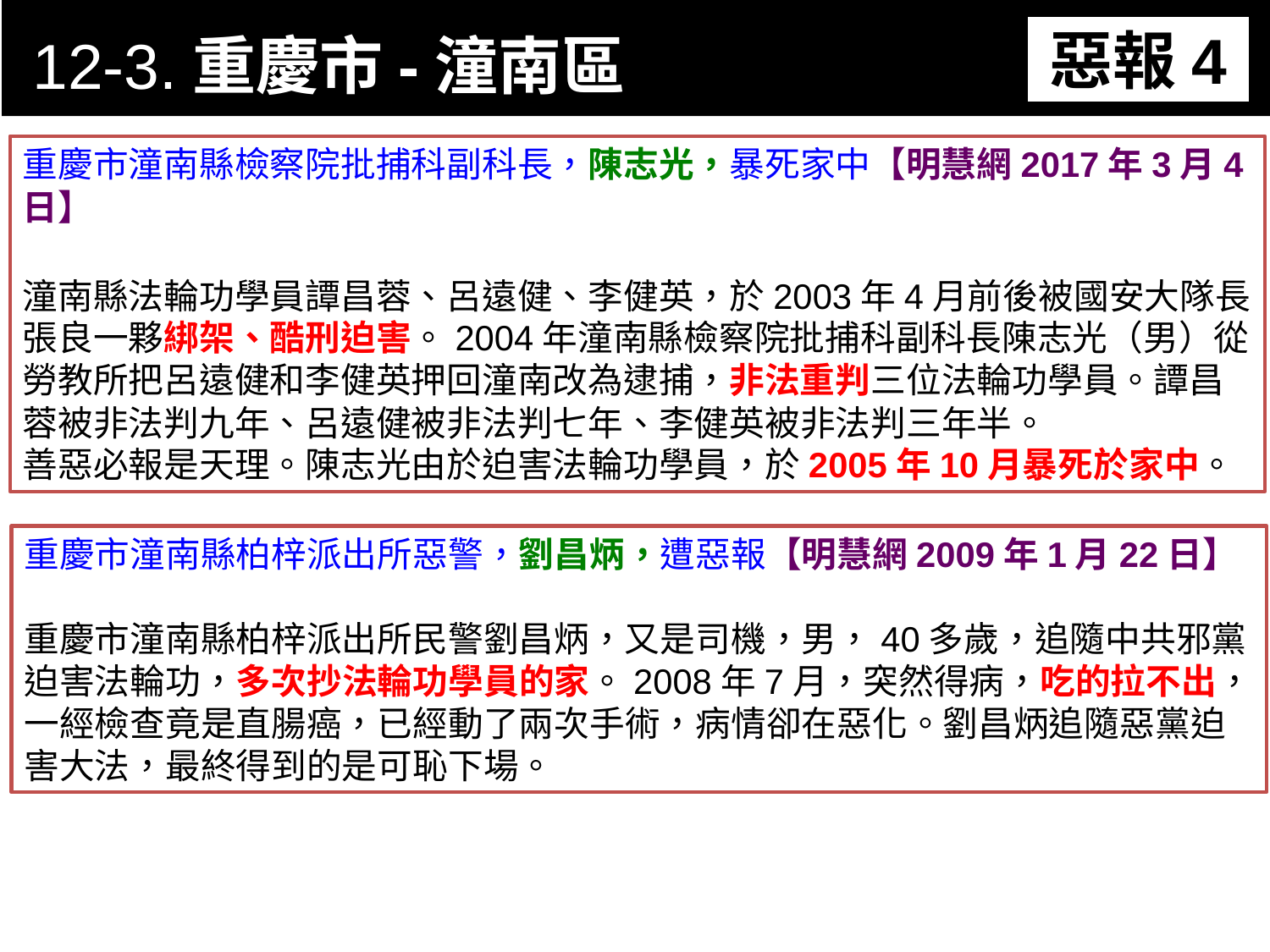

12-3.重慶市-潼南區
惡報4
11-3. XX市官員惡報實例
重慶市潼南縣檢察院批捕科副科長，陳志光，暴死家中【明慧網2017年3月4日】

潼南縣法輪功學員譚昌蓉、呂遠健、李健英，於2003年4月前後被國安大隊長張良一夥綁架、酷刑迫害。2004年潼南縣檢察院批捕科副科長陳志光（男）從勞教所把呂遠健和李健英押回潼南改為逮捕，非法重判三位法輪功學員。譚昌蓉被非法判九年、呂遠健被非法判七年、李健英被非法判三年半。
善惡必報是天理。陳志光由於迫害法輪功學員，於2005年10月暴死於家中。
重慶市潼南縣柏梓派出所惡警，劉昌炳，遭惡報【明慧網2009年1月22日】

重慶市潼南縣柏梓派出所民警劉昌炳，又是司機，男，40多歲，追隨中共邪黨迫害法輪功，多次抄法輪功學員的家。2008年7月，突然得病，吃的拉不出，一經檢查竟是直腸癌，已經動了兩次手術，病情卻在惡化。劉昌炳追隨惡黨迫害大法，最終得到的是可恥下場。